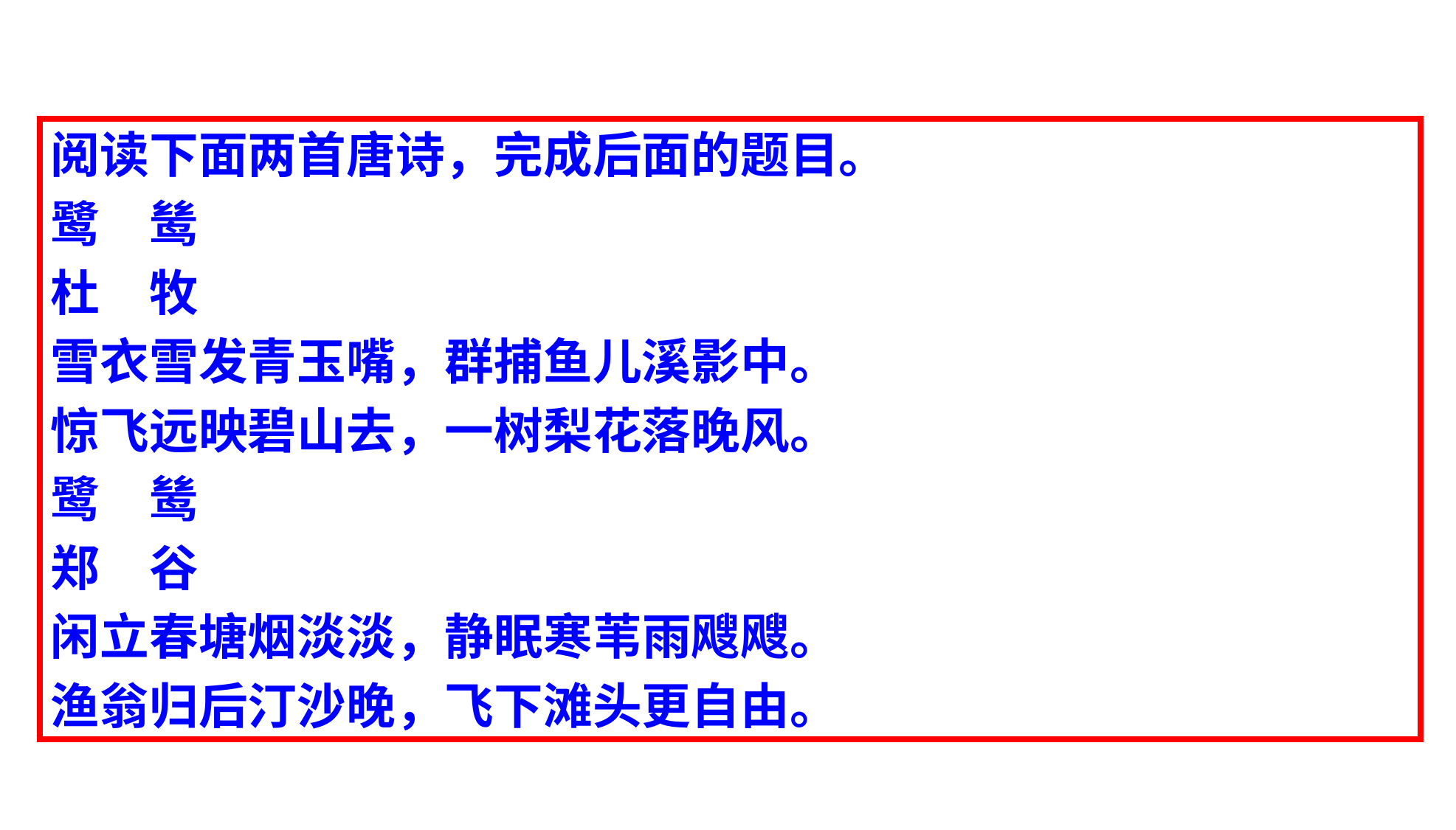

阅读下面两首唐诗，完成后面的题目。
鹭　鸶
杜　牧
雪衣雪发青玉嘴，群捕鱼儿溪影中。
惊飞远映碧山去，一树梨花落晚风。
鹭　鸶
郑　谷
闲立春塘烟淡淡，静眠寒苇雨飕飕。
渔翁归后汀沙晚，飞下滩头更自由。